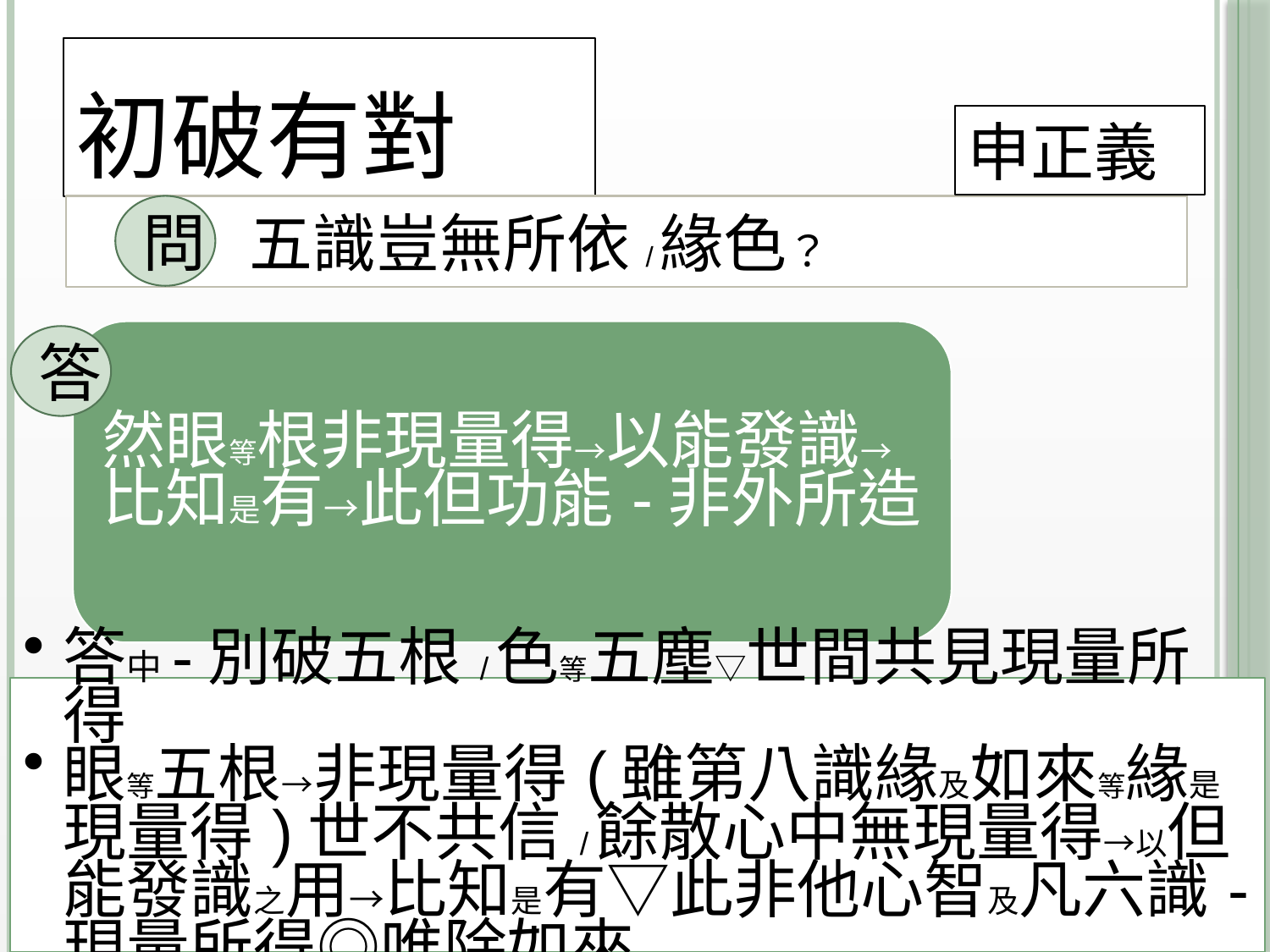

# 初破有對
申正義
           五識豈無所依/緣色？
問
然眼等根非現量得→以能發識→比知是有→此但功能-非外所造
答中-別破五根/色等五塵▽世間共見現量所得
答
42
2014/10/15